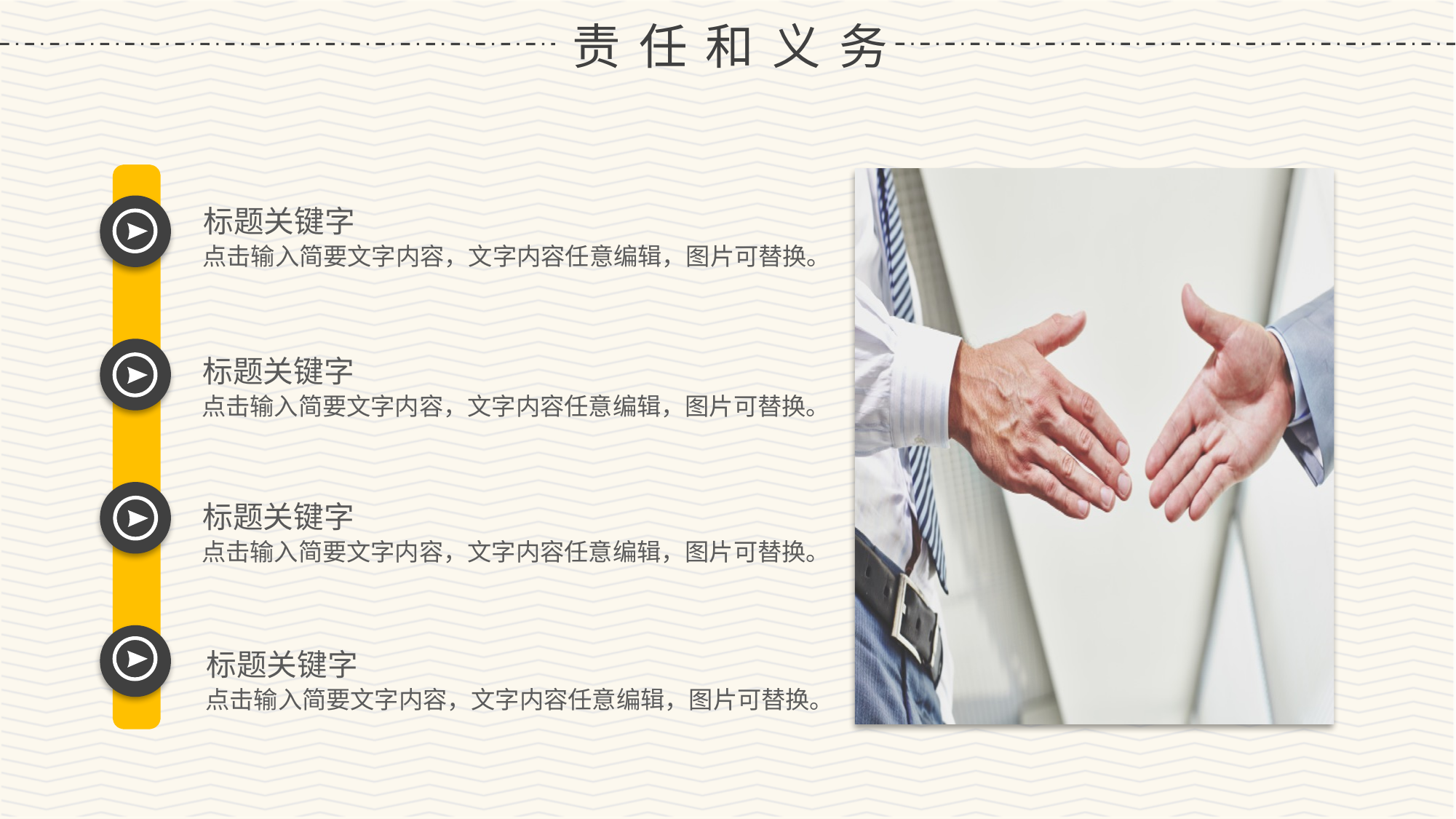

责任和义务

标题关键字

点击输入简要文字内容，文字内容任意编辑，图片可替换。
标题关键字

点击输入简要文字内容，文字内容任意编辑，图片可替换。
标题关键字

点击输入简要文字内容，文字内容任意编辑，图片可替换。

标题关键字
点击输入简要文字内容，文字内容任意编辑，图片可替换。